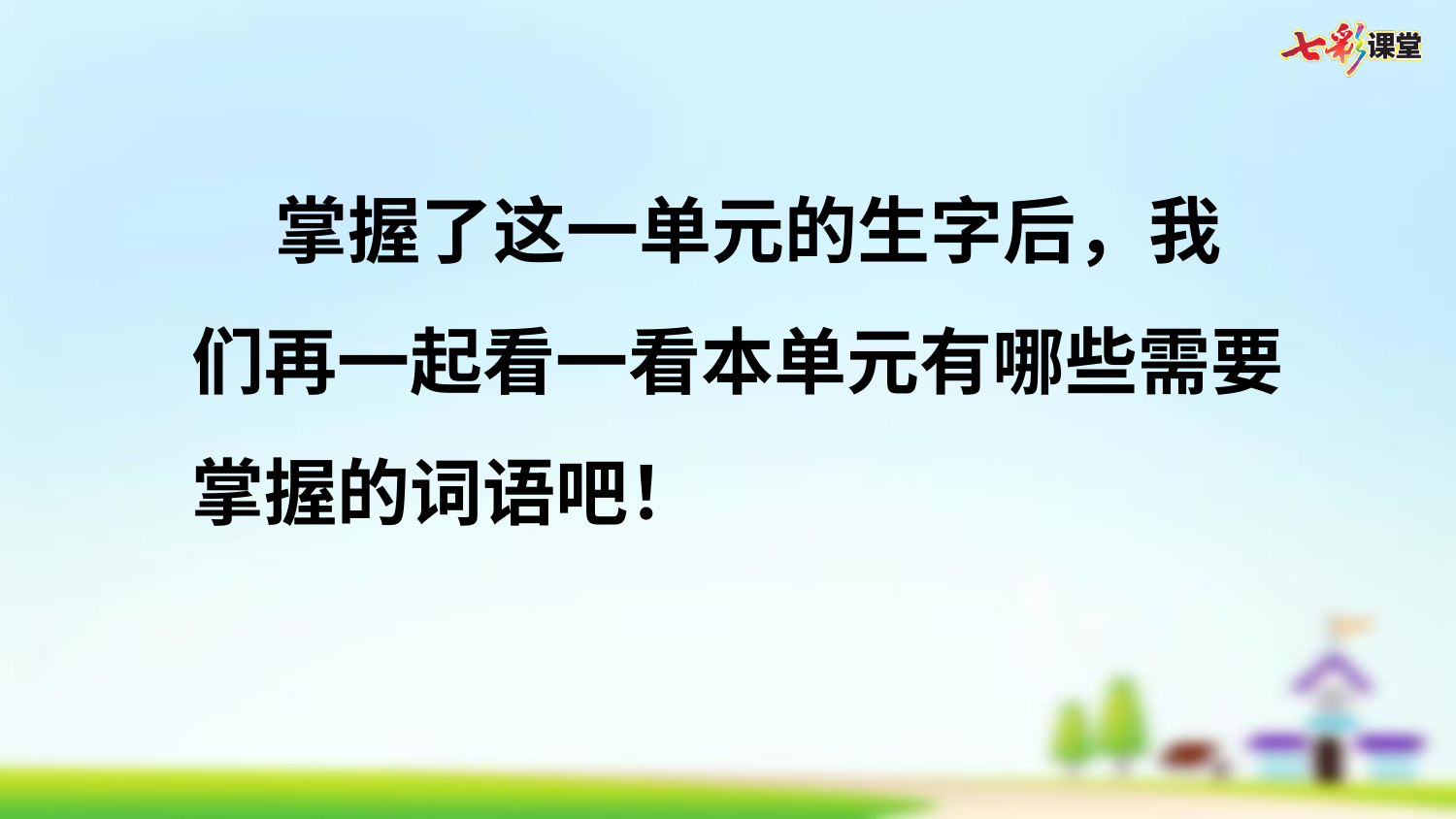

掌握了这一单元的生字后，我们再一起看一看本单元有哪些需要掌握的词语吧！